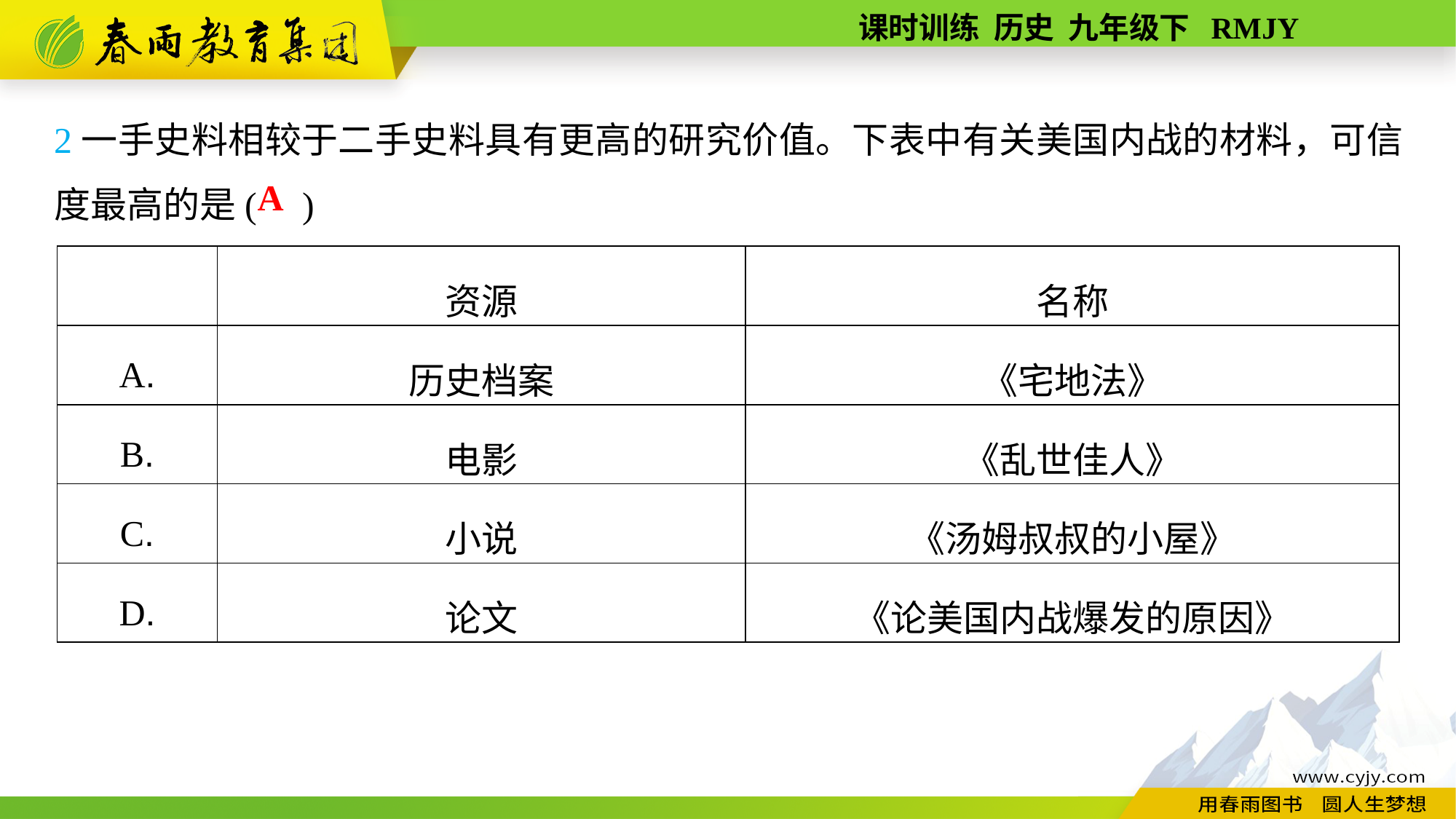

2一手史料相较于二手史料具有更高的研究价值。下表中有关美国内战的材料，可信度最高的是(     )
A
|  | 资源 | 名称 |
| --- | --- | --- |
| A. | 历史档案 | 《宅地法》 |
| B. | 电影 | 《乱世佳人》 |
| C. | 小说 | 《汤姆叔叔的小屋》 |
| D. | 论文 | 《论美国内战爆发的原因》 |